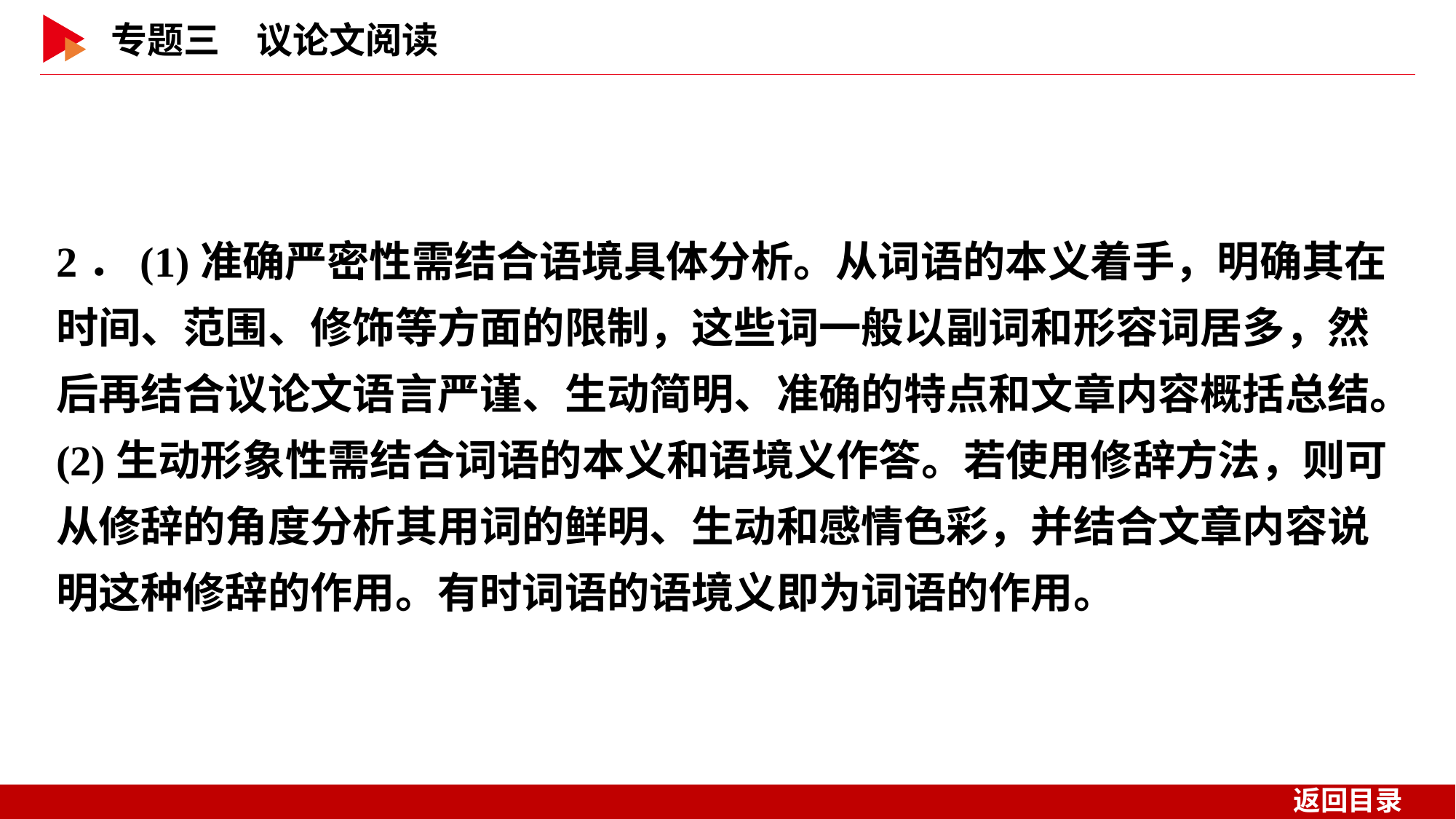

2．(1)准确严密性需结合语境具体分析。从词语的本义着手，明确其在时间、范围、修饰等方面的限制，这些词一般以副词和形容词居多，然后再结合议论文语言严谨、生动简明、准确的特点和文章内容概括总结。
(2)生动形象性需结合词语的本义和语境义作答。若使用修辞方法，则可从修辞的角度分析其用词的鲜明、生动和感情色彩，并结合文章内容说明这种修辞的作用。有时词语的语境义即为词语的作用。